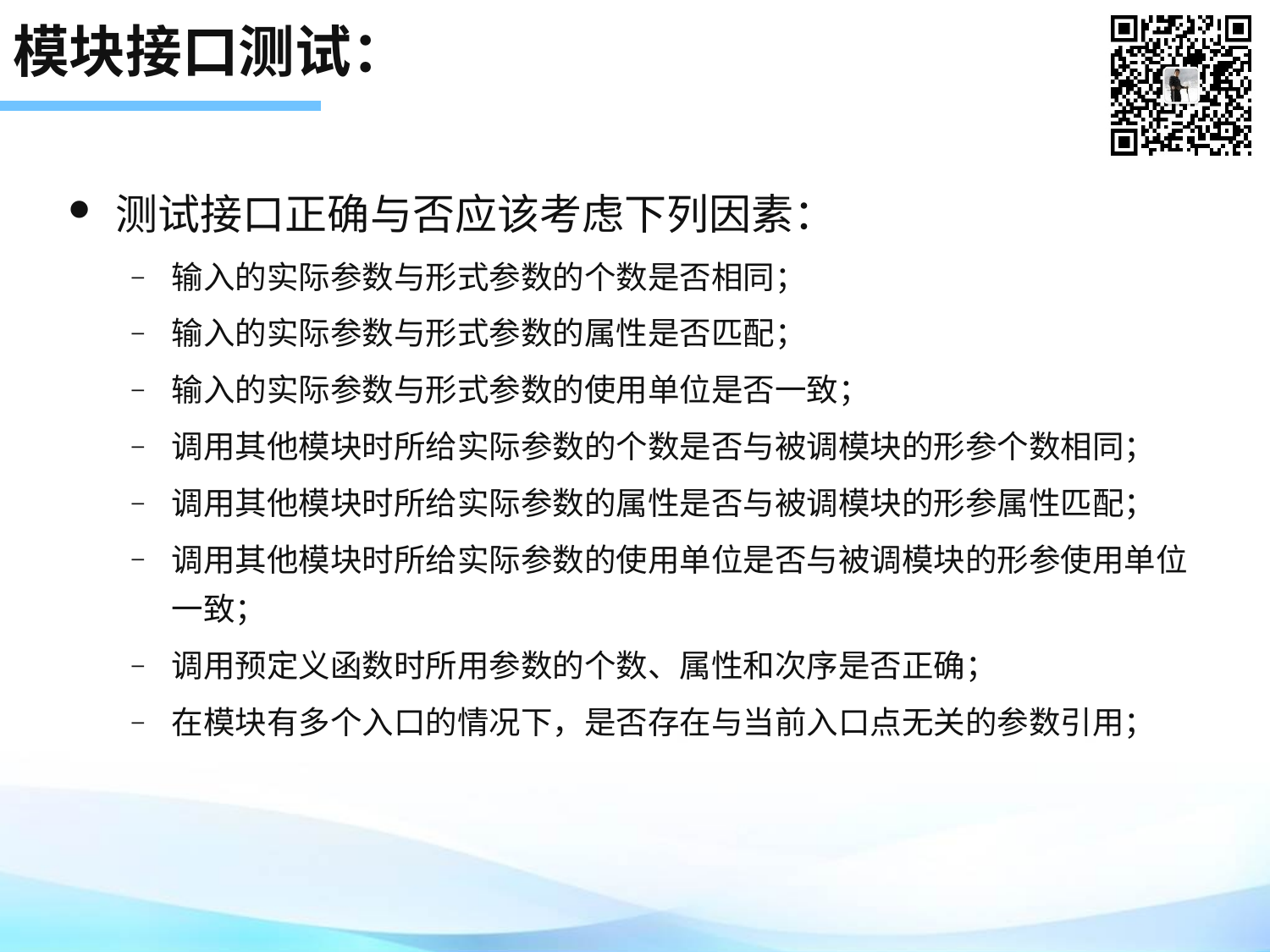

# 模块接口测试：
测试接口正确与否应该考虑下列因素：
输入的实际参数与形式参数的个数是否相同；
输入的实际参数与形式参数的属性是否匹配；
输入的实际参数与形式参数的使用单位是否一致；
调用其他模块时所给实际参数的个数是否与被调模块的形参个数相同；
调用其他模块时所给实际参数的属性是否与被调模块的形参属性匹配；
调用其他模块时所给实际参数的使用单位是否与被调模块的形参使用单位一致；
调用预定义函数时所用参数的个数、属性和次序是否正确；
在模块有多个入口的情况下，是否存在与当前入口点无关的参数引用；